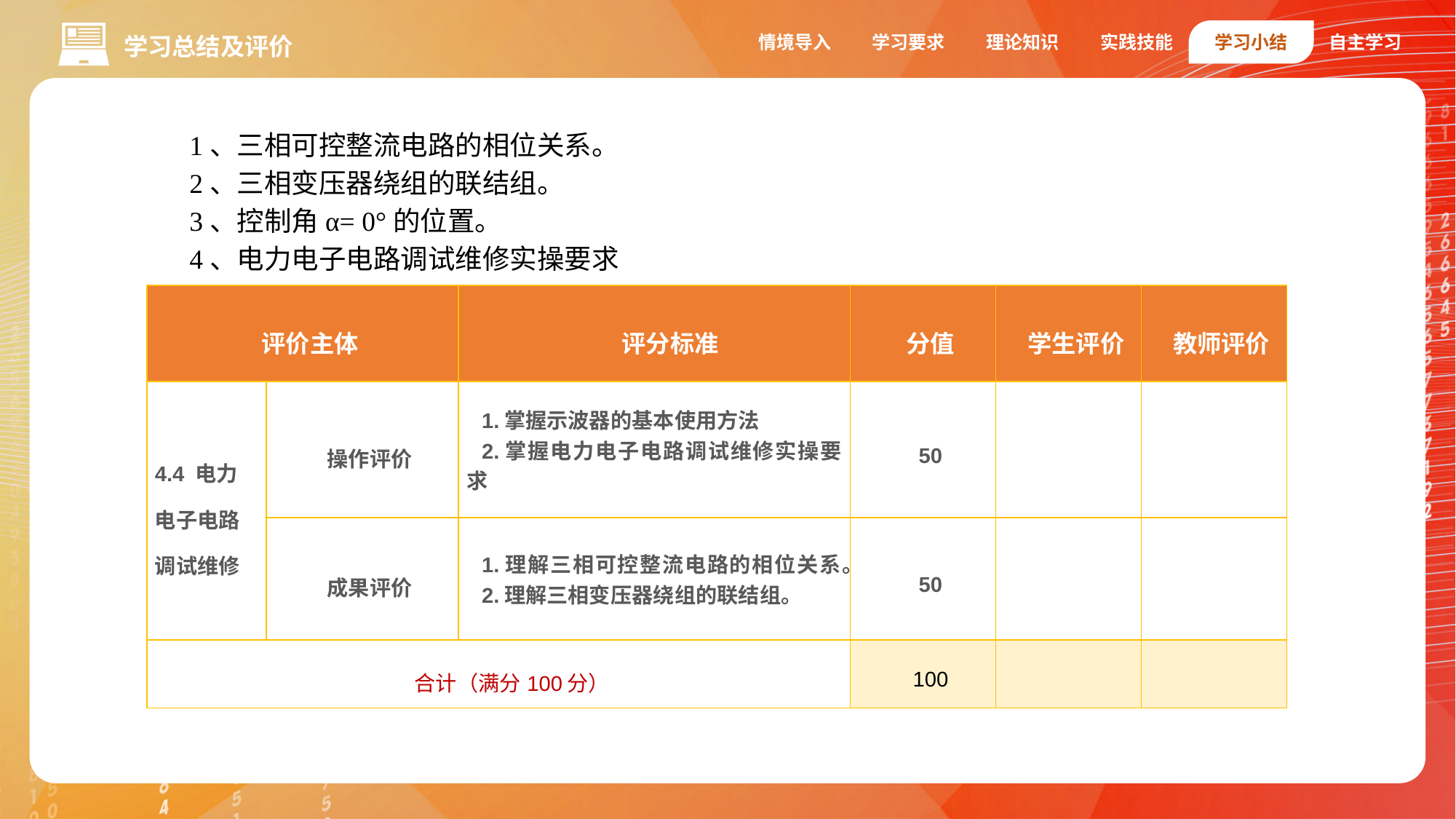

情境导入
学习要求
理论知识
实践技能
学习小结
自主学习

学习总结及评价
1、三相可控整流电路的相位关系。
2、三相变压器绕组的联结组。
3、控制角α= 0°的位置。
4、电力电子电路调试维修实操要求
| 评价主体 |  | 评分标准 | 分值 | 学生评价 | 教师评价 |
| --- | --- | --- | --- | --- | --- |
| 4.4 电力电子电路调试维修 | 操作评价 | 1.掌握示波器的基本使用方法 2.掌握电力电子电路调试维修实操要求 | 50 |  |  |
|  | 成果评价 | 1.理解三相可控整流电路的相位关系。 2.理解三相变压器绕组的联结组。 | 50 |  |  |
| 合计（满分100分） |  |  | 100 |  |  |